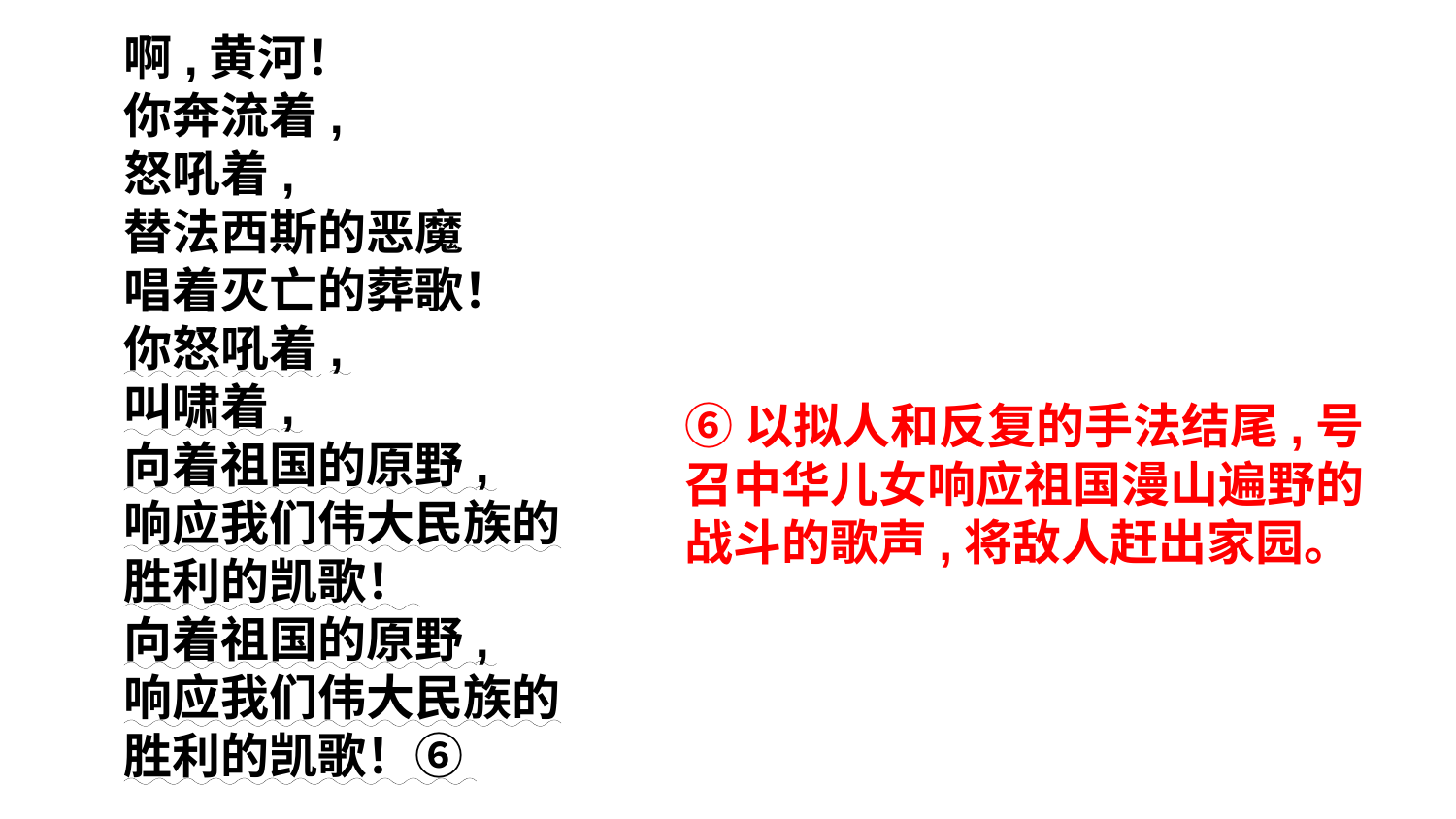

啊,黄河！
你奔流着,
怒吼着,
替法西斯的恶魔
唱着灭亡的葬歌！
你怒吼着,
叫啸着,
向着祖国的原野,
响应我们伟大民族的
胜利的凯歌！
向着祖国的原野,
响应我们伟大民族的
胜利的凯歌！⑥
⑥以拟人和反复的手法结尾,号召中华儿女响应祖国漫山遍野的战斗的歌声,将敌人赶出家园。